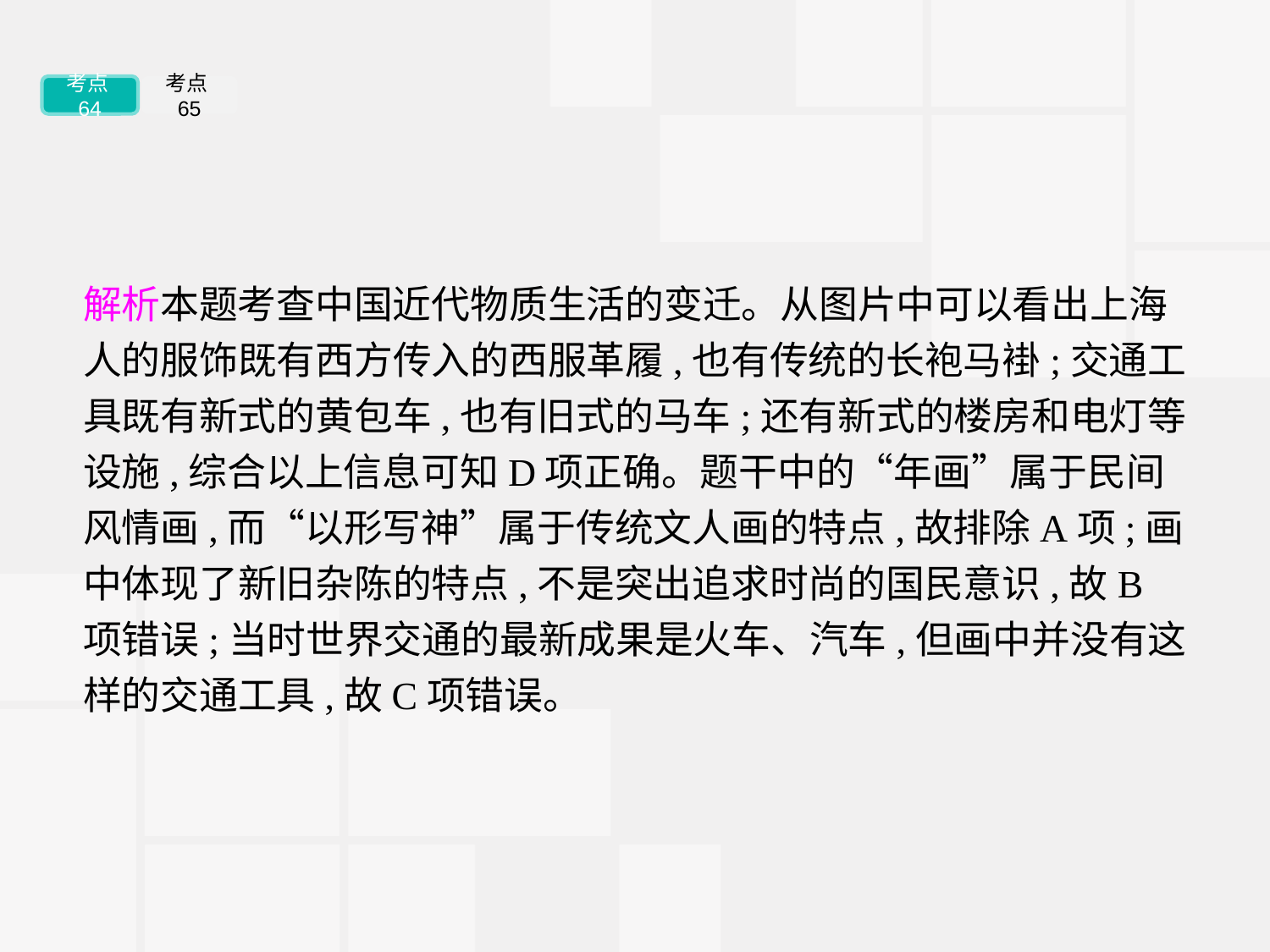

考点64
考点65
解析本题考查中国近代物质生活的变迁。从图片中可以看出上海人的服饰既有西方传入的西服革履,也有传统的长袍马褂;交通工具既有新式的黄包车,也有旧式的马车;还有新式的楼房和电灯等设施,综合以上信息可知D项正确。题干中的“年画”属于民间风情画,而“以形写神”属于传统文人画的特点,故排除A项;画中体现了新旧杂陈的特点,不是突出追求时尚的国民意识,故B项错误;当时世界交通的最新成果是火车、汽车,但画中并没有这样的交通工具,故C项错误。